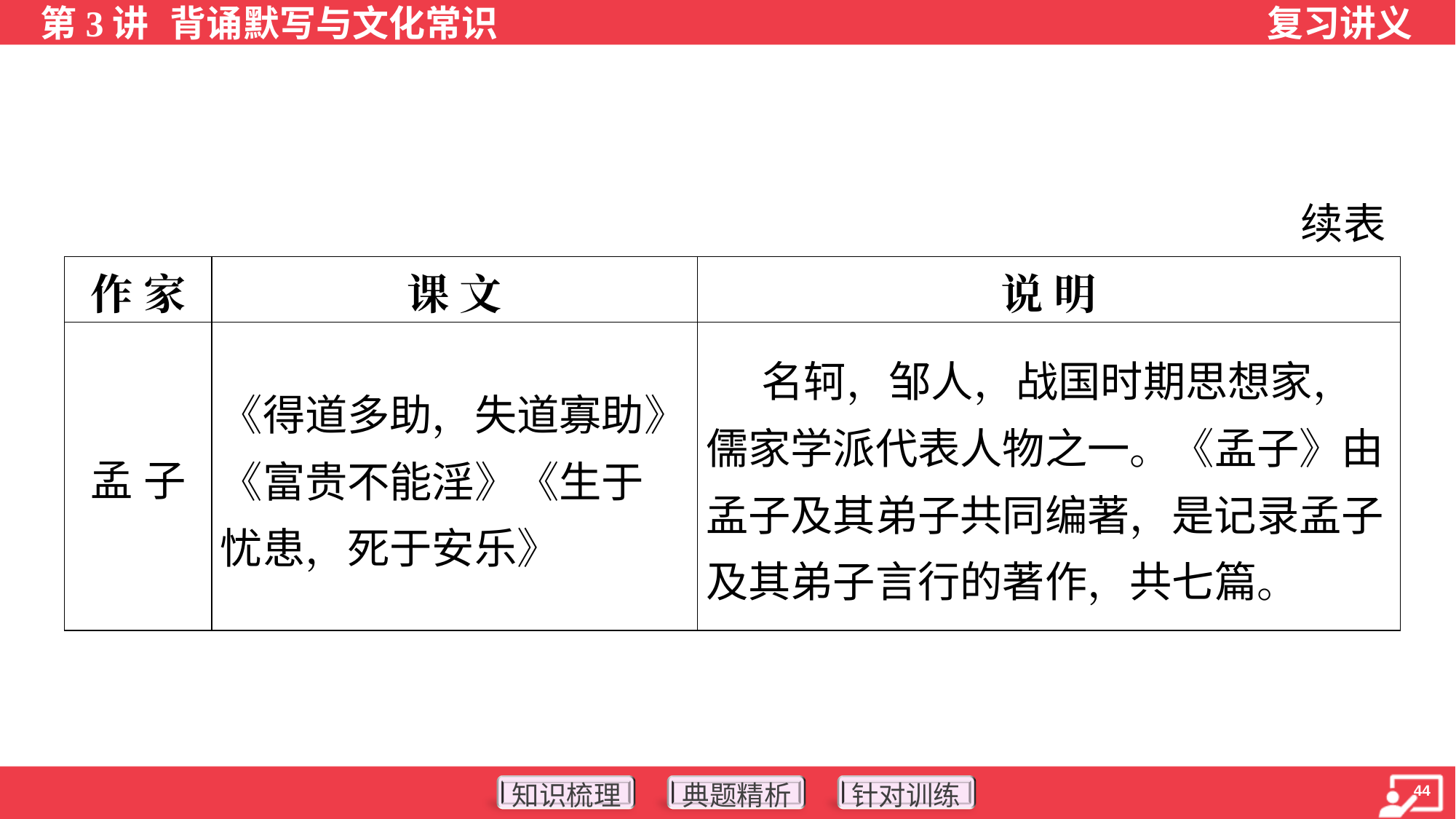

续表
| 作 家 | 课 文 | 说 明 |
| --- | --- | --- |
| 孟 子 | 《得道多助，失道寡助》《富贵不能淫》《生于 忧患，死于安乐》 | 名轲，邹人，战国时期思想家，儒家学派代表人物之一。《孟子》由孟子及其弟子共同编著，是记录孟子及其弟子言行的著作，共七篇。 |